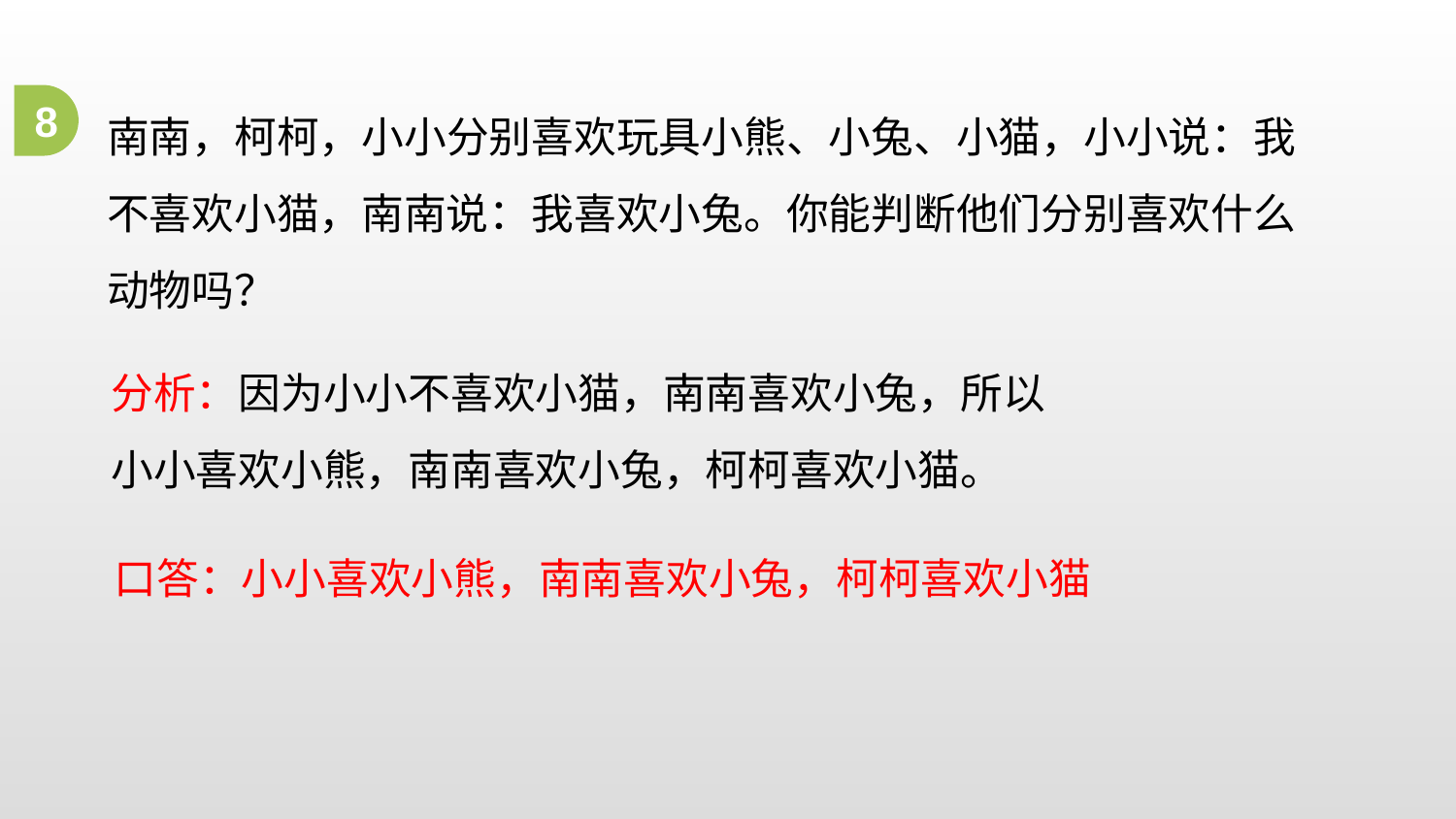

南南，柯柯，小小分别喜欢玩具小熊、小兔、小猫，小小说：我不喜欢小猫，南南说：我喜欢小兔。你能判断他们分别喜欢什么动物吗？
8
分析：因为小小不喜欢小猫，南南喜欢小兔，所以小小喜欢小熊，南南喜欢小兔，柯柯喜欢小猫。
口答：小小喜欢小熊，南南喜欢小兔，柯柯喜欢小猫